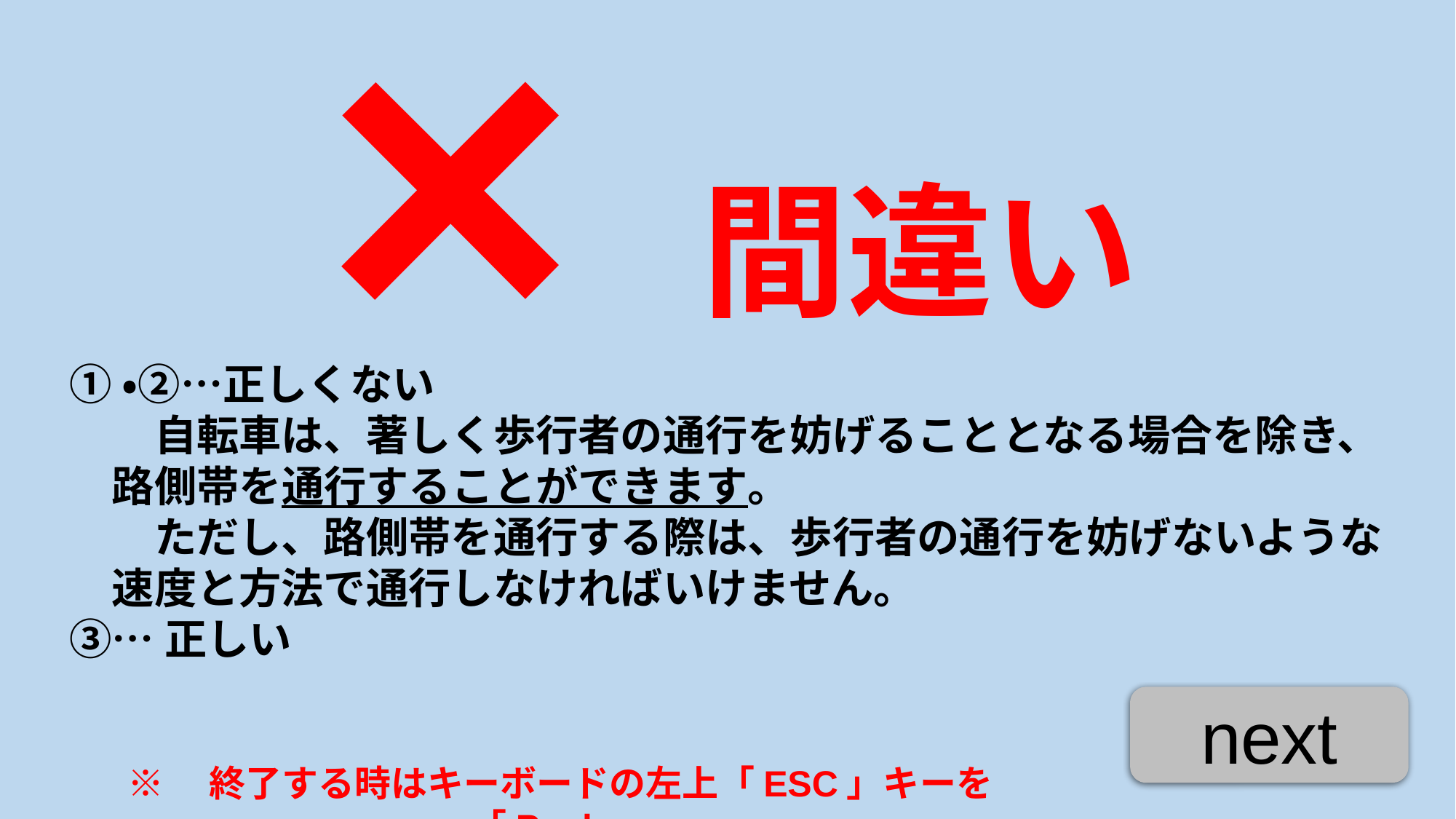

間違い
×
①・②…正しくない
　　自転車は、著しく歩行者の通行を妨げることとなる場合を除き、
　路側帯を通行することができます。
　　ただし、路側帯を通行する際は、歩行者の通行を妨げないような
　速度と方法で通行しなければいけません。
③…正しい
next
※　終了する時はキーボードの左上「ESC」キーを「Push」